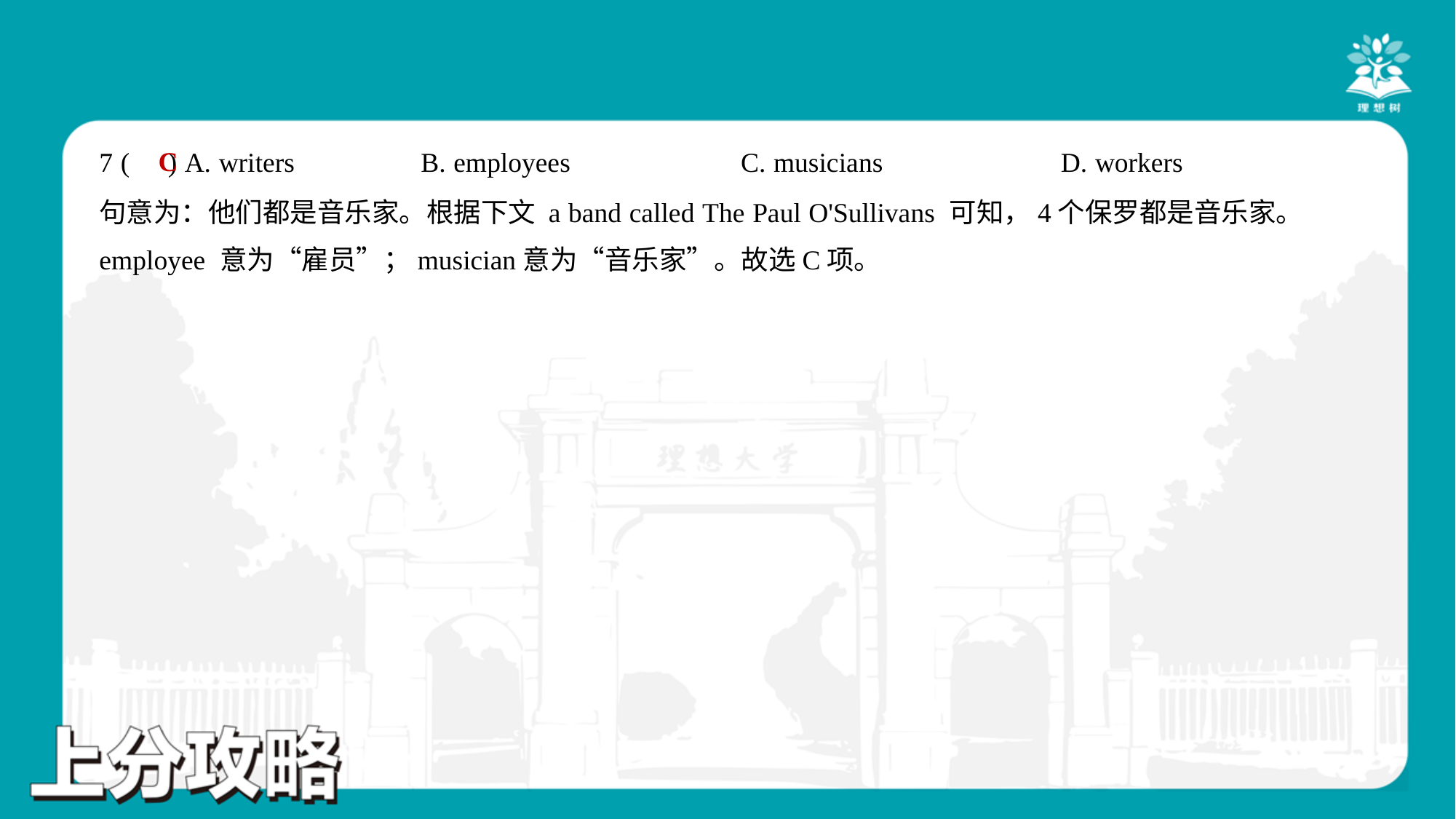

C
7 (     ) A. writers	B. employees	C. musicians	D. workers
句意为：他们都是音乐家。根据下文 a band called The Paul O'Sullivans 可知，4个保罗都是音乐家。
employee 意为“雇员”；musician意为“音乐家”。故选C项。